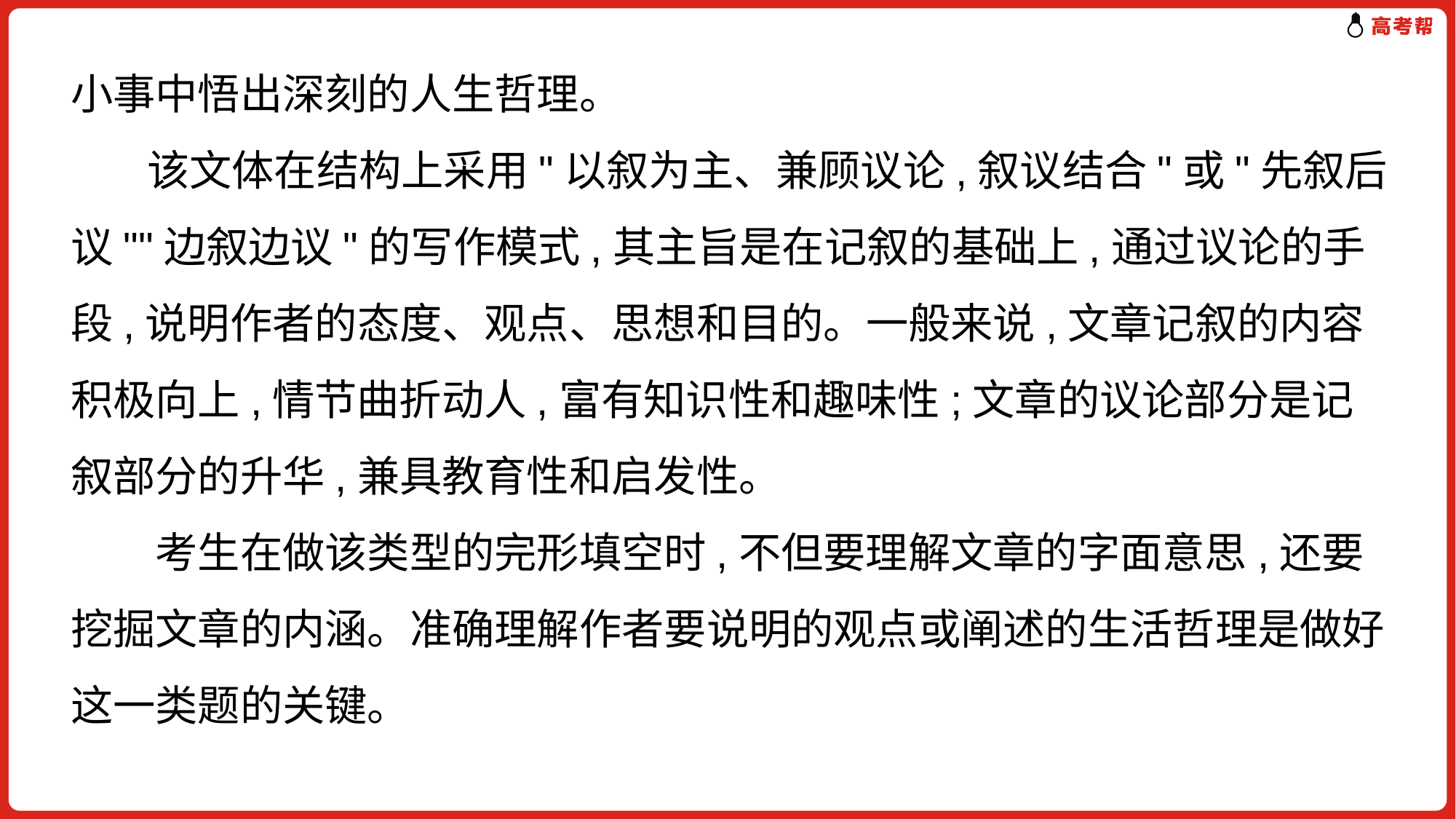

小事中悟出深刻的人生哲理。
       该文体在结构上采用"以叙为主、兼顾议论,叙议结合"或"先叙后
议""边叙边议"的写作模式,其主旨是在记叙的基础上,通过议论的手段,说明作者的态度、观点、思想和目的。一般来说,文章记叙的内容积极向上,情节曲折动人,富有知识性和趣味性;文章的议论部分是记叙部分的升华,兼具教育性和启发性。
　　考生在做该类型的完形填空时,不但要理解文章的字面意思,还要挖掘文章的内涵。准确理解作者要说明的观点或阐述的生活哲理是做好这一类题的关键。